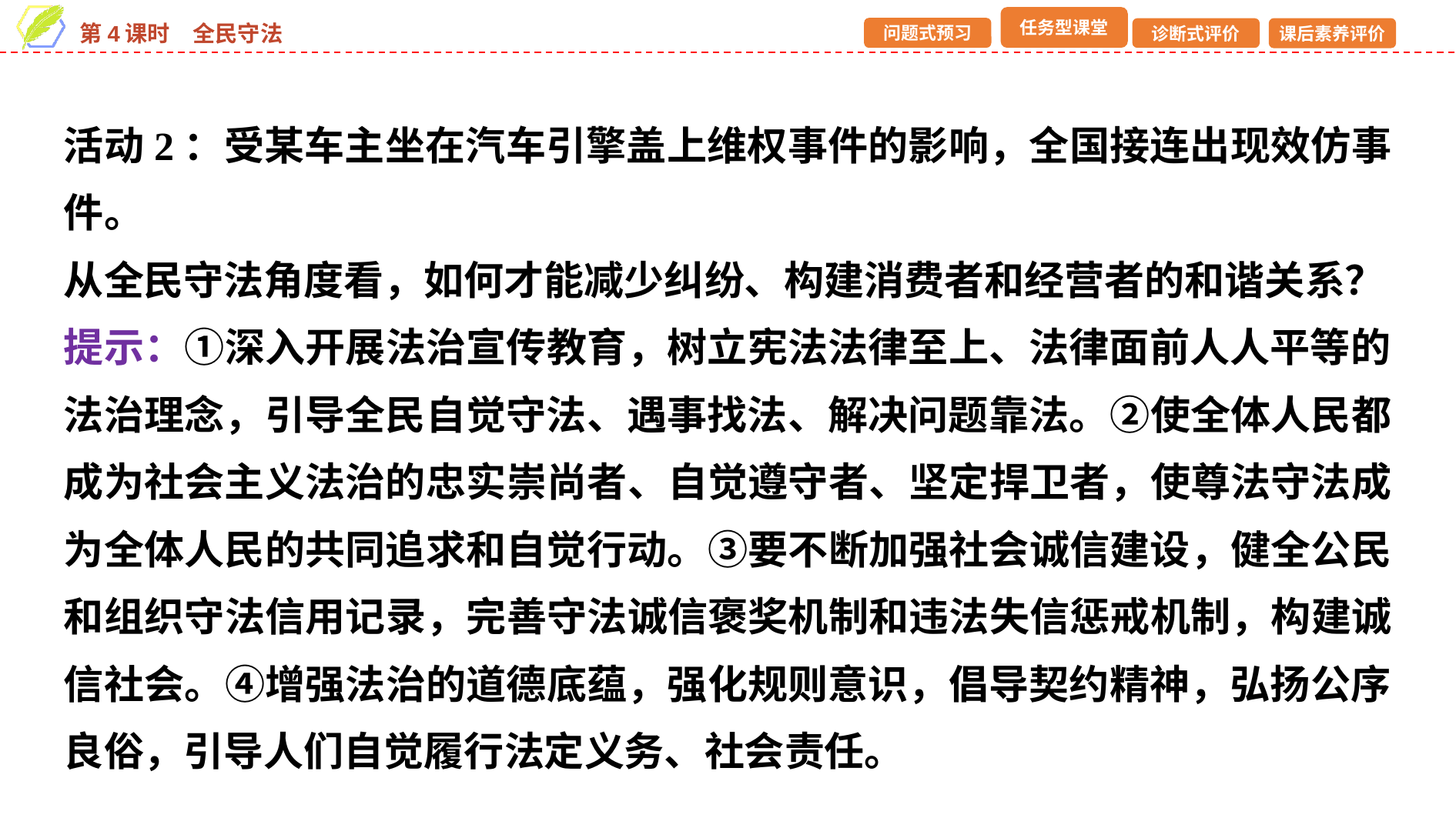

活动2：受某车主坐在汽车引擎盖上维权事件的影响，全国接连出现效仿事件。
从全民守法角度看，如何才能减少纠纷、构建消费者和经营者的和谐关系？
提示：①深入开展法治宣传教育，树立宪法法律至上、法律面前人人平等的法治理念，引导全民自觉守法、遇事找法、解决问题靠法。②使全体人民都成为社会主义法治的忠实崇尚者、自觉遵守者、坚定捍卫者，使尊法守法成为全体人民的共同追求和自觉行动。③要不断加强社会诚信建设，健全公民和组织守法信用记录，完善守法诚信褒奖机制和违法失信惩戒机制，构建诚信社会。④增强法治的道德底蕴，强化规则意识，倡导契约精神，弘扬公序良俗，引导人们自觉履行法定义务、社会责任。